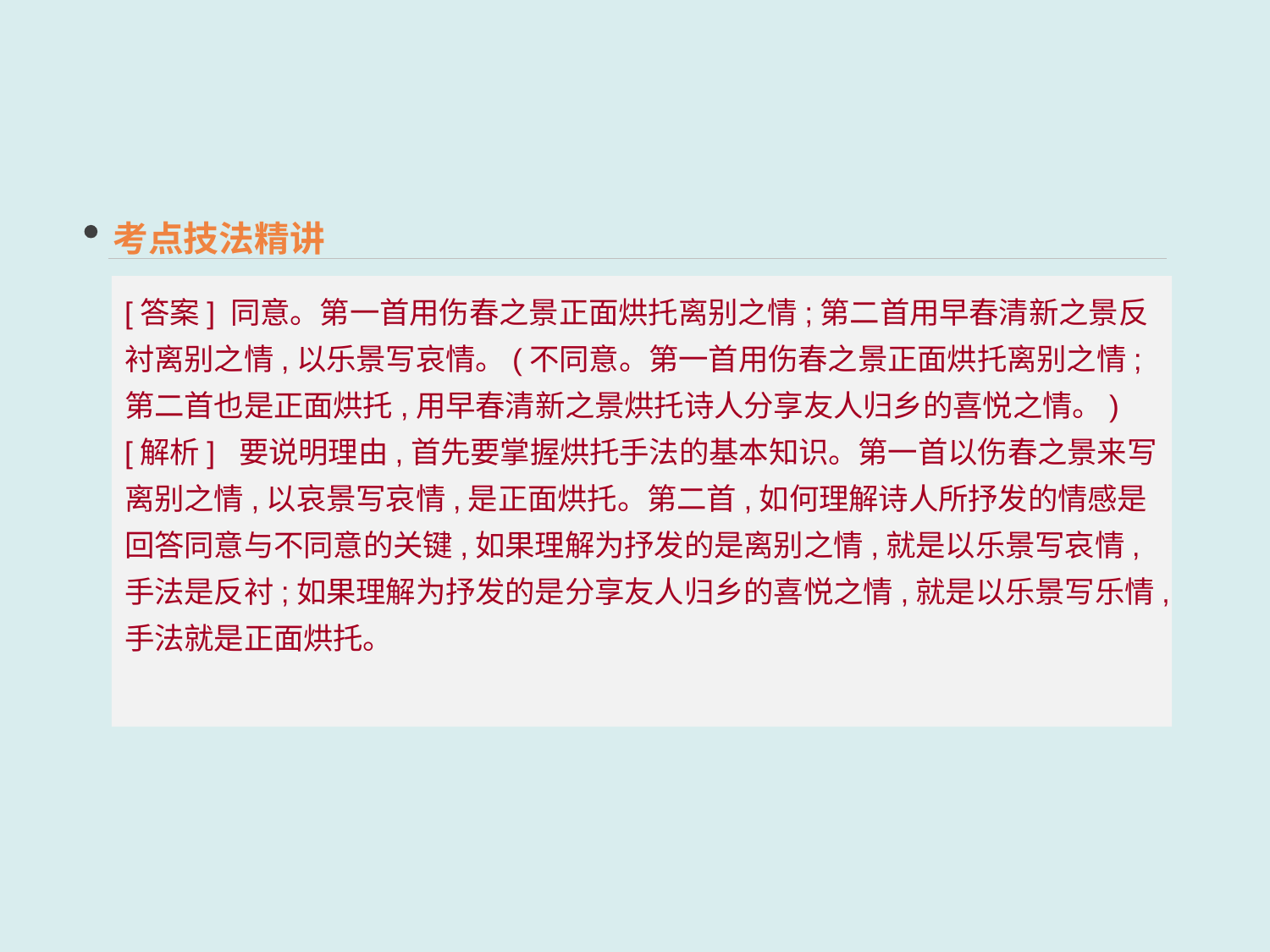

考点技法精讲

[答案] 同意。第一首用伤春之景正面烘托离别之情;第二首用早春清新之景反衬离别之情,以乐景写哀情。(不同意。第一首用伤春之景正面烘托离别之情;第二首也是正面烘托,用早春清新之景烘托诗人分享友人归乡的喜悦之情。)
[解析]  要说明理由,首先要掌握烘托手法的基本知识。第一首以伤春之景来写离别之情,以哀景写哀情,是正面烘托。第二首,如何理解诗人所抒发的情感是回答同意与不同意的关键,如果理解为抒发的是离别之情,就是以乐景写哀情,手法是反衬;如果理解为抒发的是分享友人归乡的喜悦之情,就是以乐景写乐情,手法就是正面烘托。